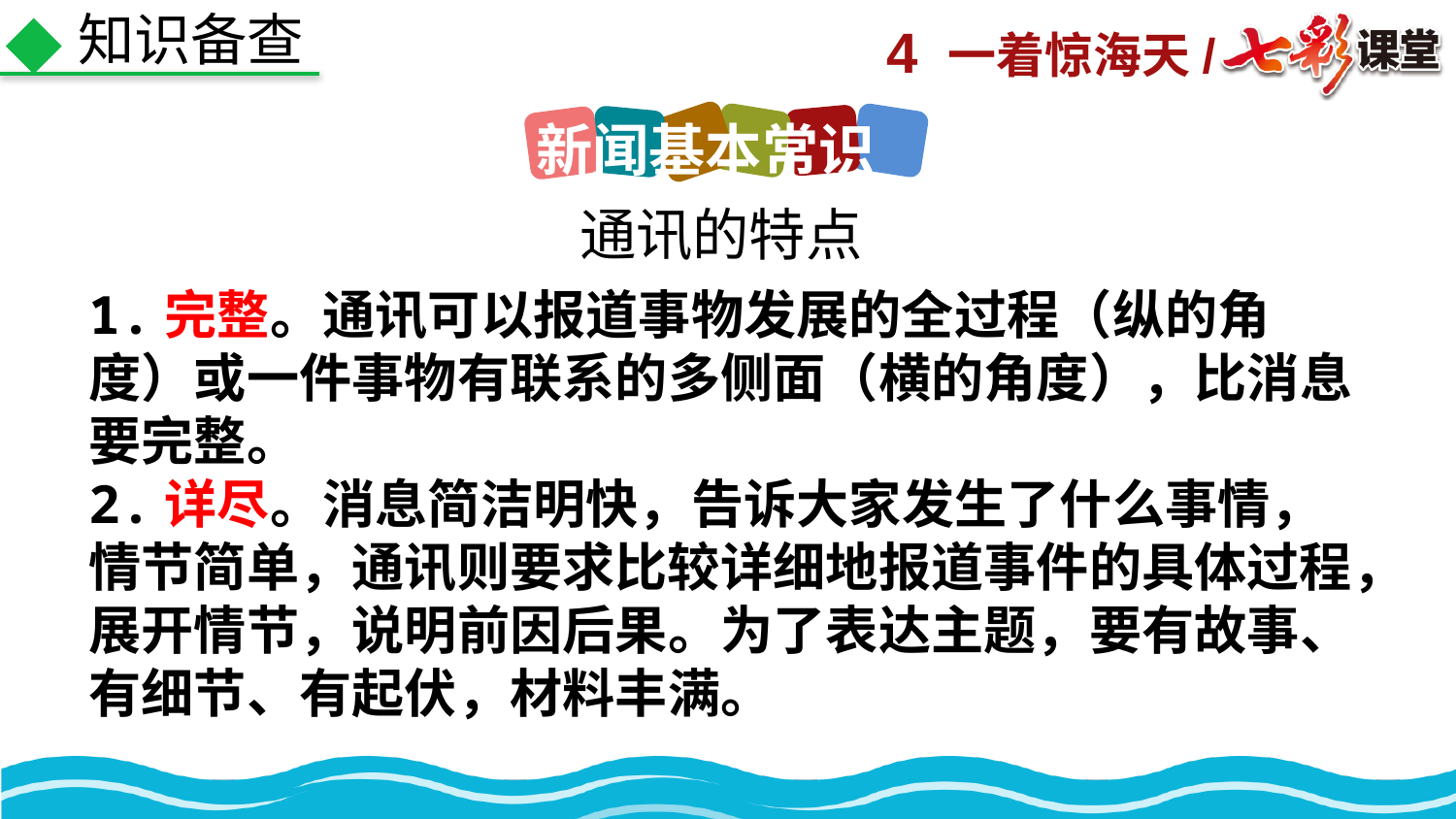

知识备查

新闻基本常识

通讯的特点
1.完整。通讯可以报道事物发展的全过程（纵的角度）或一件事物有联系的多侧面（横的角度），比消息要完整。
2.详尽。消息简洁明快，告诉大家发生了什么事情，情节简单，通讯则要求比较详细地报道事件的具体过程，展开情节，说明前因后果。为了表达主题，要有故事、有细节、有起伏，材料丰满。